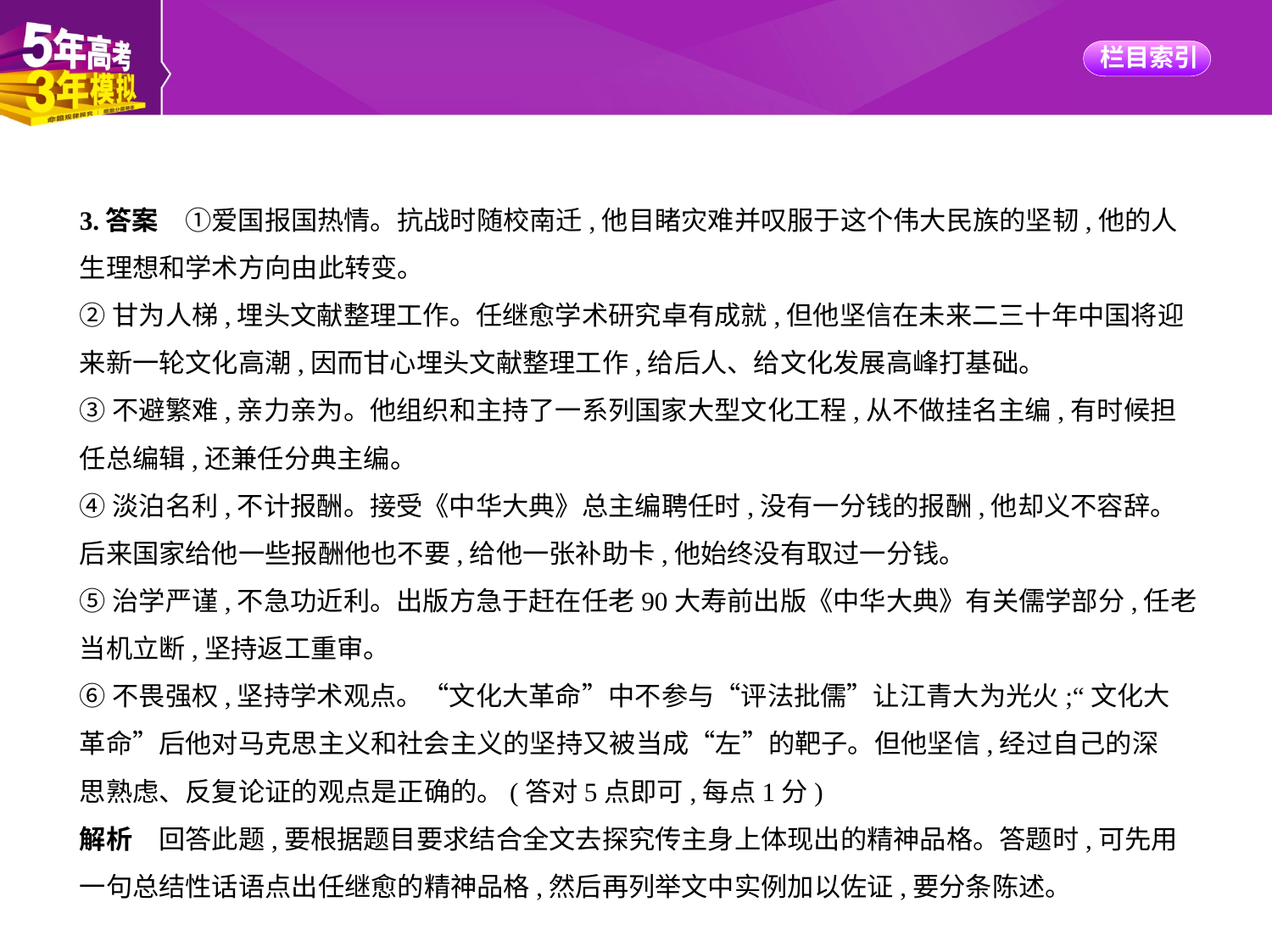

3.答案　①爱国报国热情。抗战时随校南迁,他目睹灾难并叹服于这个伟大民族的坚韧,他的人
生理想和学术方向由此转变。
②甘为人梯,埋头文献整理工作。任继愈学术研究卓有成就,但他坚信在未来二三十年中国将迎
来新一轮文化高潮,因而甘心埋头文献整理工作,给后人、给文化发展高峰打基础。
③不避繁难,亲力亲为。他组织和主持了一系列国家大型文化工程,从不做挂名主编,有时候担
任总编辑,还兼任分典主编。
④淡泊名利,不计报酬。接受《中华大典》总主编聘任时,没有一分钱的报酬,他却义不容辞。
后来国家给他一些报酬他也不要,给他一张补助卡,他始终没有取过一分钱。
⑤治学严谨,不急功近利。出版方急于赶在任老90大寿前出版《中华大典》有关儒学部分,任老
当机立断,坚持返工重审。
⑥不畏强权,坚持学术观点。“文化大革命”中不参与“评法批儒”让江青大为光火;“文化大
革命”后他对马克思主义和社会主义的坚持又被当成“左”的靶子。但他坚信,经过自己的深
思熟虑、反复论证的观点是正确的。(答对5点即可,每点1分)
解析　回答此题,要根据题目要求结合全文去探究传主身上体现出的精神品格。答题时,可先用
一句总结性话语点出任继愈的精神品格,然后再列举文中实例加以佐证,要分条陈述。